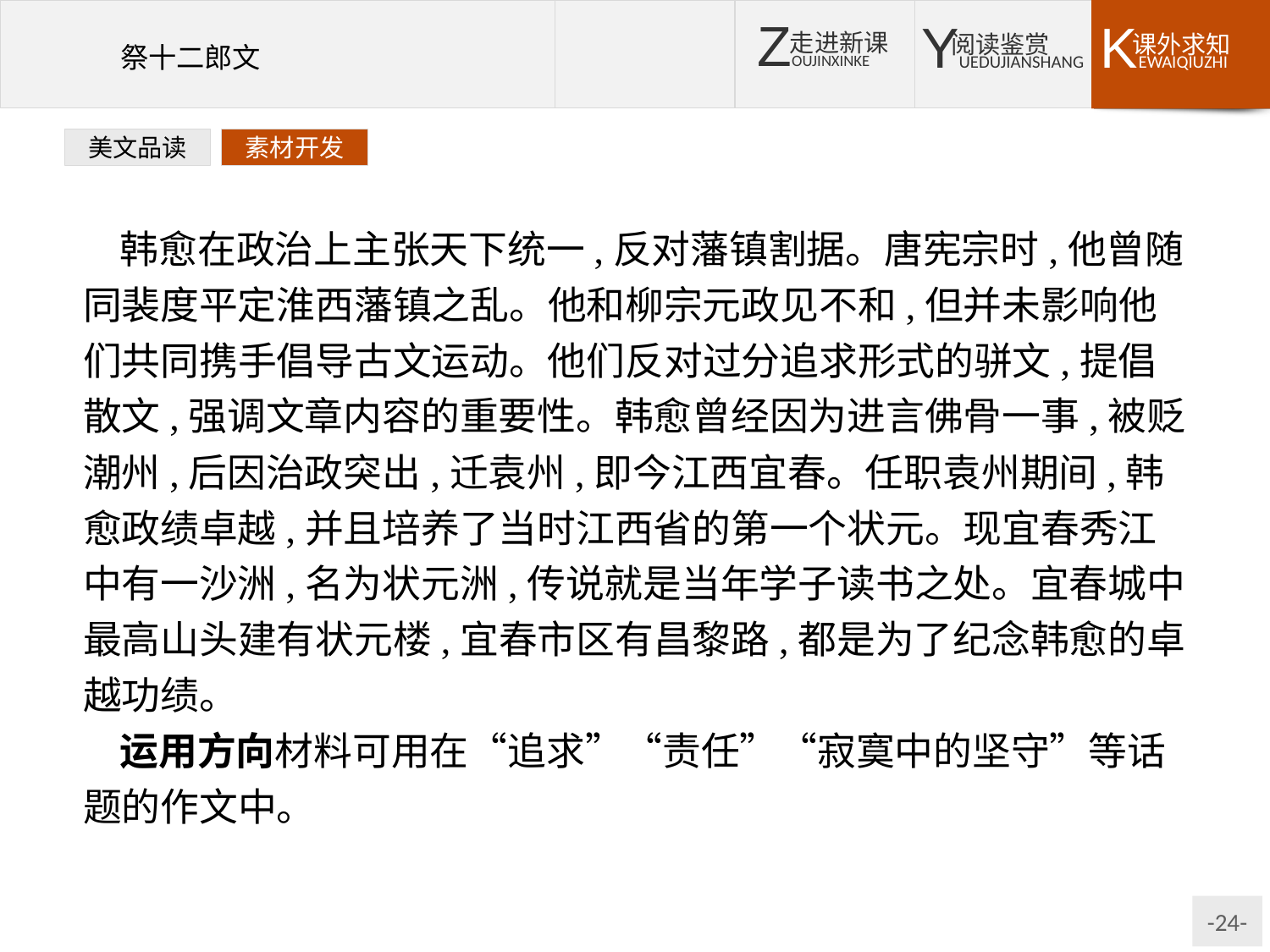

美文品读
素材开发
韩愈在政治上主张天下统一,反对藩镇割据。唐宪宗时,他曾随同裴度平定淮西藩镇之乱。他和柳宗元政见不和,但并未影响他们共同携手倡导古文运动。他们反对过分追求形式的骈文,提倡散文,强调文章内容的重要性。韩愈曾经因为进言佛骨一事,被贬潮州,后因治政突出,迁袁州,即今江西宜春。任职袁州期间,韩愈政绩卓越,并且培养了当时江西省的第一个状元。现宜春秀江中有一沙洲,名为状元洲,传说就是当年学子读书之处。宜春城中最高山头建有状元楼,宜春市区有昌黎路,都是为了纪念韩愈的卓越功绩。
运用方向材料可用在“追求”“责任”“寂寞中的坚守”等话题的作文中。